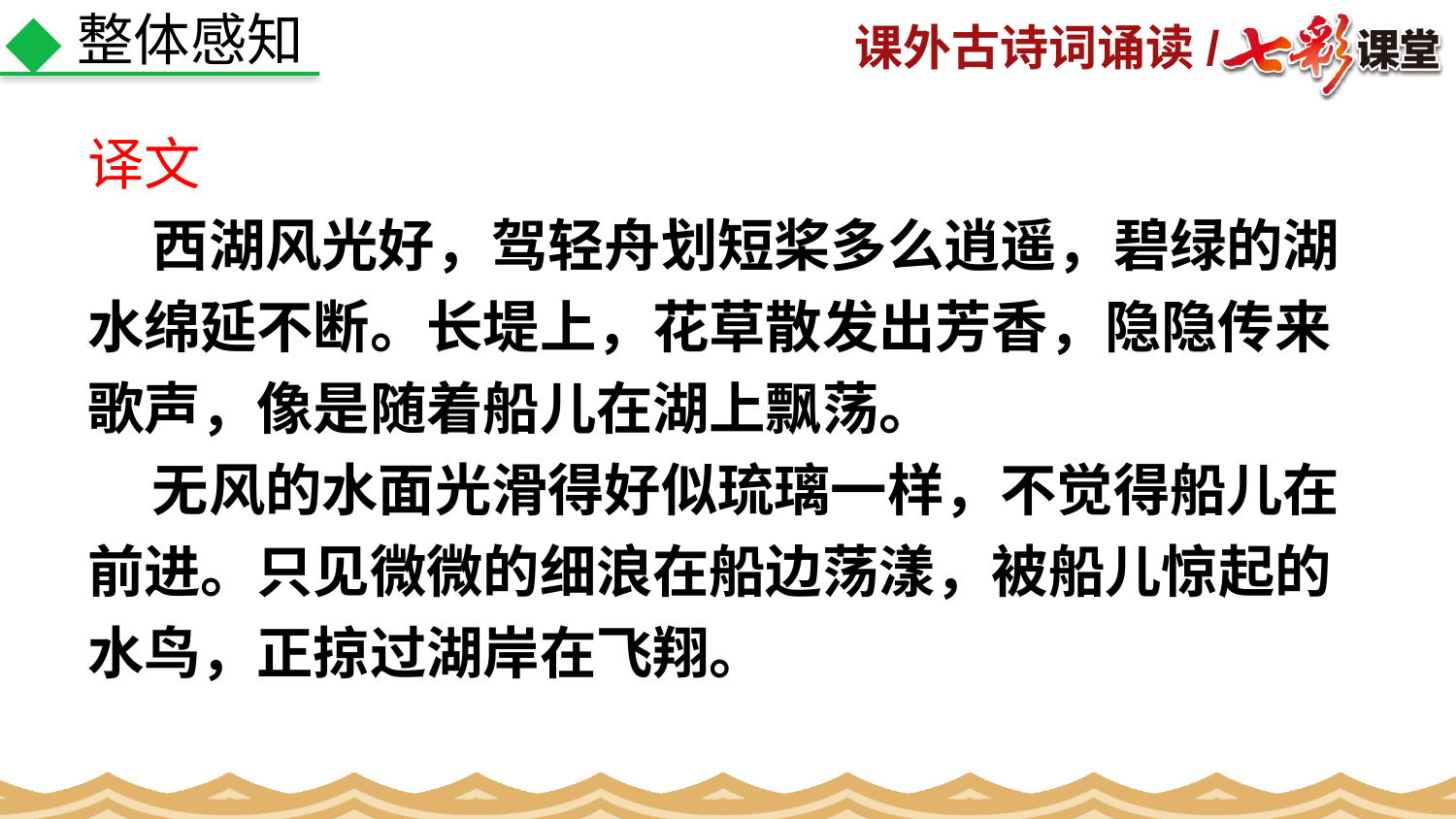

整体感知

译文
    西湖风光好，驾轻舟划短桨多么逍遥，碧绿的湖水绵延不断。长堤上，花草散发出芳香，隐隐传来歌声，像是随着船儿在湖上飘荡。
    无风的水面光滑得好似琉璃一样，不觉得船儿在前进。只见微微的细浪在船边荡漾，被船儿惊起的水鸟，正掠过湖岸在飞翔。